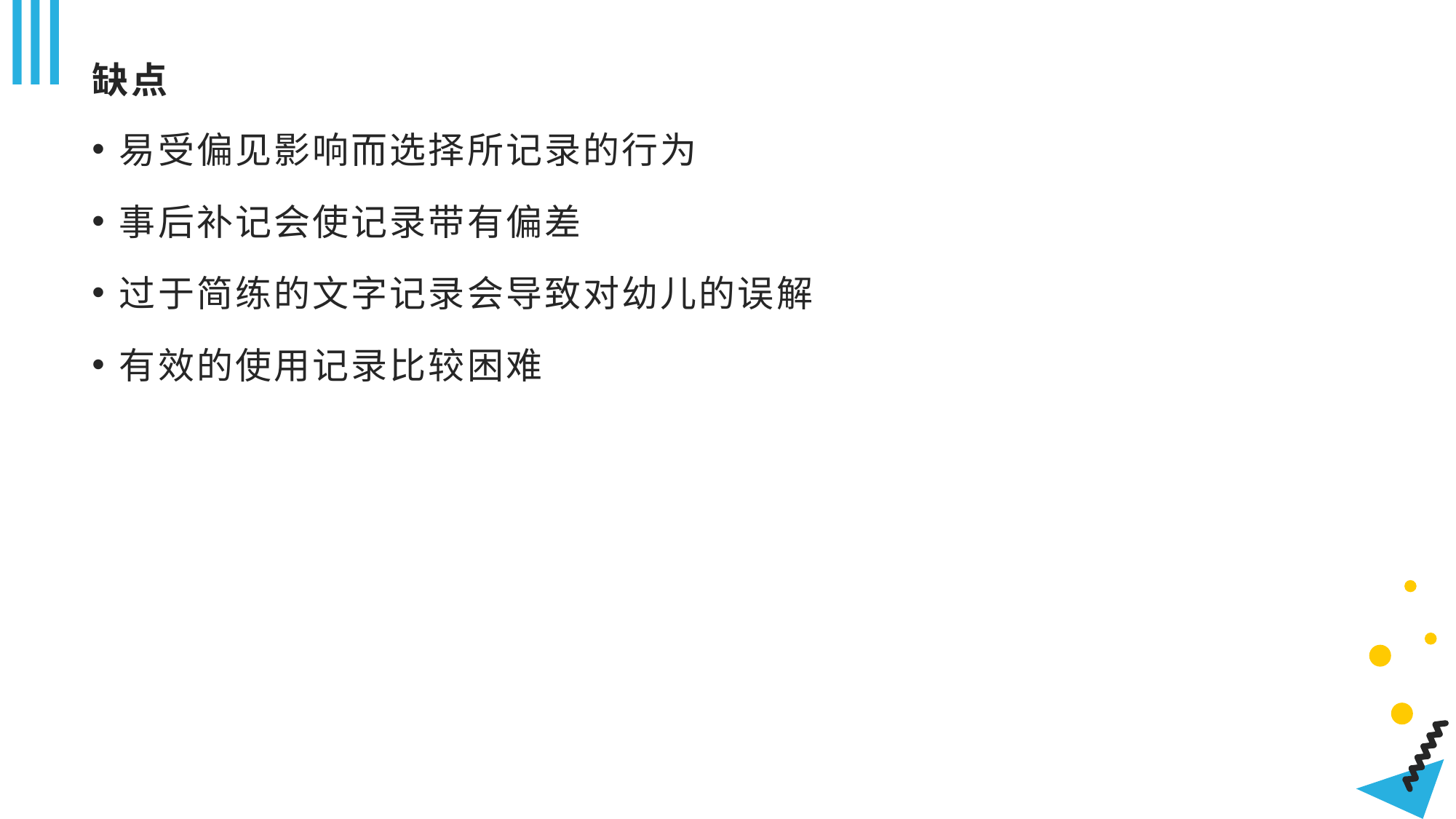

# 缺点
易受偏见影响而选择所记录的行为
事后补记会使记录带有偏差
过于简练的文字记录会导致对幼儿的误解
有效的使用记录比较困难